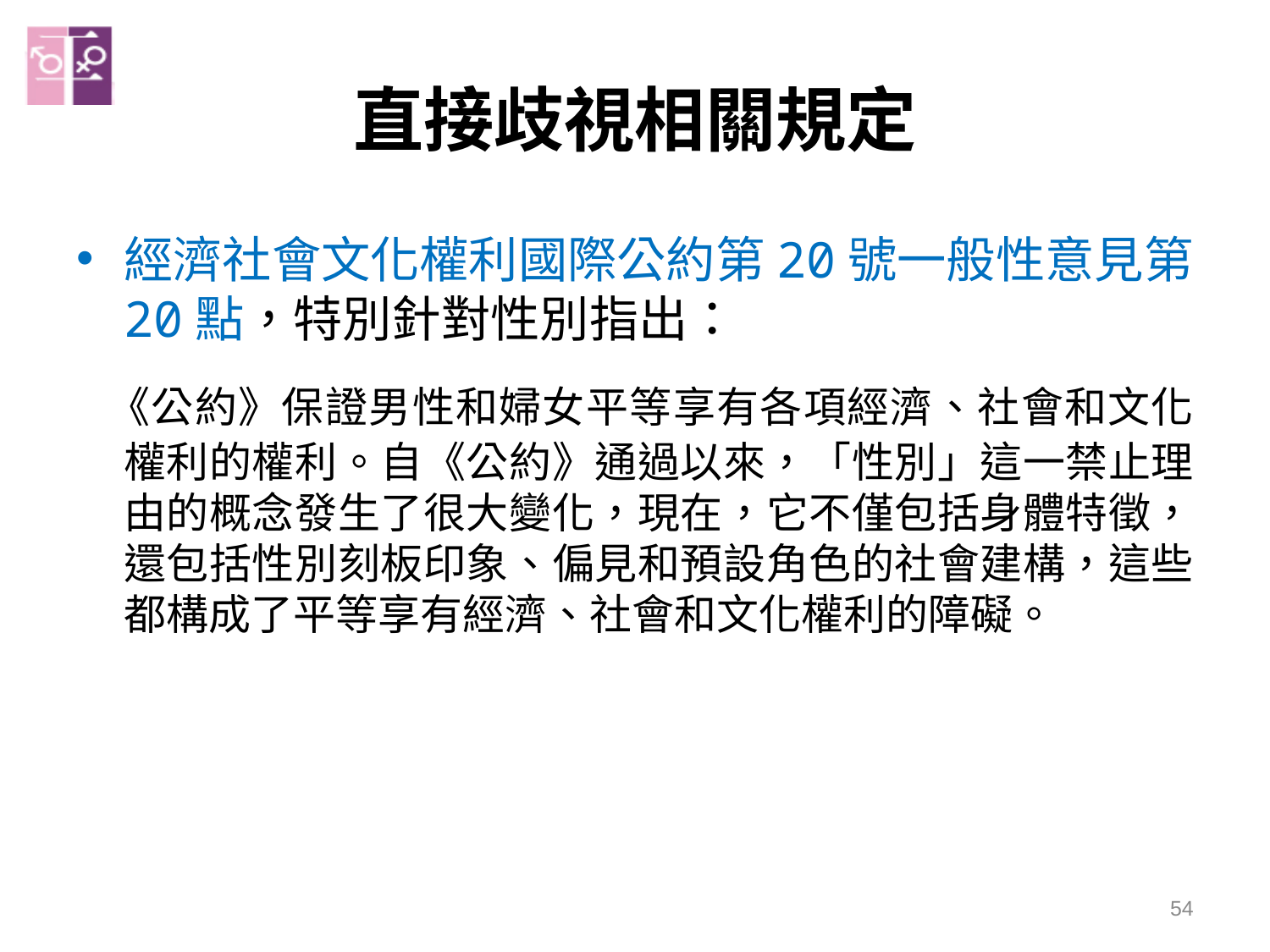

# 直接歧視相關規定
經濟社會文化權利國際公約第20號一般性意見第20點，特別針對性別指出：
 《公約》保證男性和婦女平等享有各項經濟、社會和文化權利的權利。自《公約》通過以來，「性別」這一禁止理由的概念發生了很大變化，現在，它不僅包括身體特徵，還包括性別刻板印象、偏見和預設角色的社會建構，這些都構成了平等享有經濟、社會和文化權利的障礙。

54